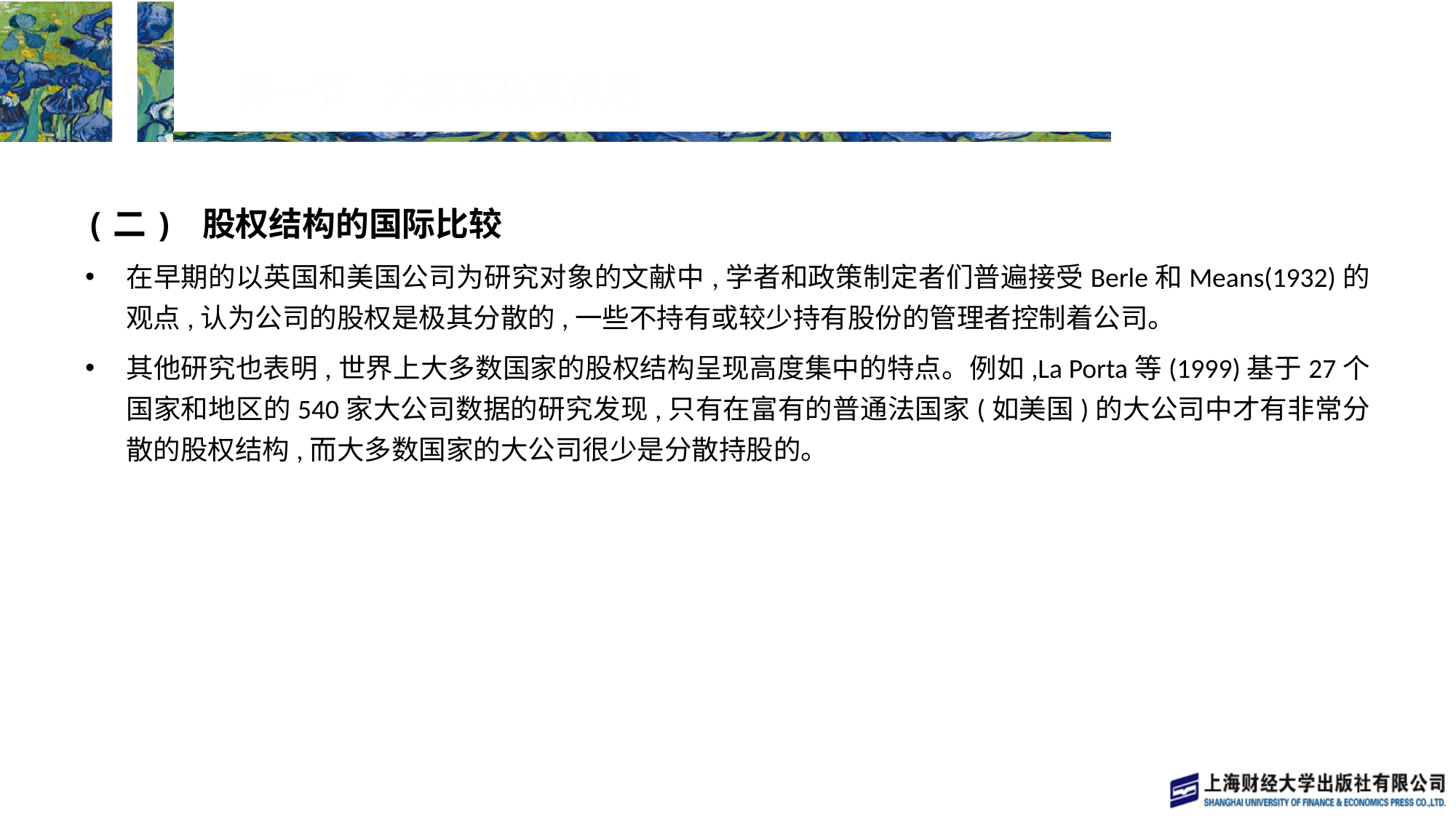

# 第一节　大股东及其作用
(二) 股权结构的国际比较
在早期的以英国和美国公司为研究对象的文献中,学者和政策制定者们普遍接受Berle和Means(1932)的观点,认为公司的股权是极其分散的,一些不持有或较少持有股份的管理者控制着公司。
其他研究也表明,世界上大多数国家的股权结构呈现高度集中的特点。例如,La Porta等(1999)基于27个国家和地区的540家大公司数据的研究发现,只有在富有的普通法国家(如美国)的大公司中才有非常分散的股权结构,而大多数国家的大公司很少是分散持股的。